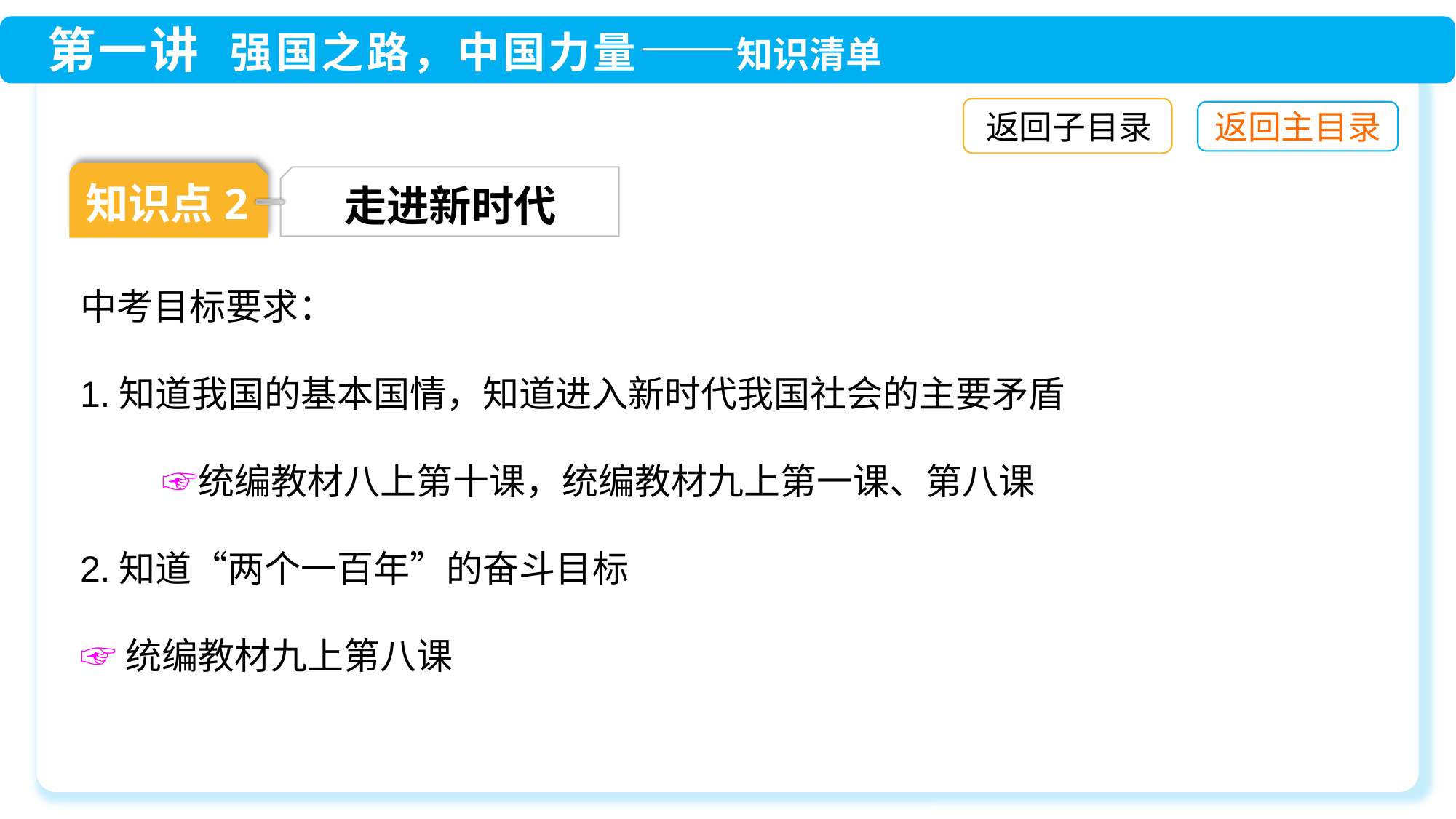

返回子目录
知识点2
走进新时代

中考目标要求：
1.知道我国的基本国情，知道进入新时代我国社会的主要矛盾	               ☞统编教材八上第十课，统编教材九上第一课、第八课
2.知道“两个一百年”的奋斗目标
☞统编教材九上第八课